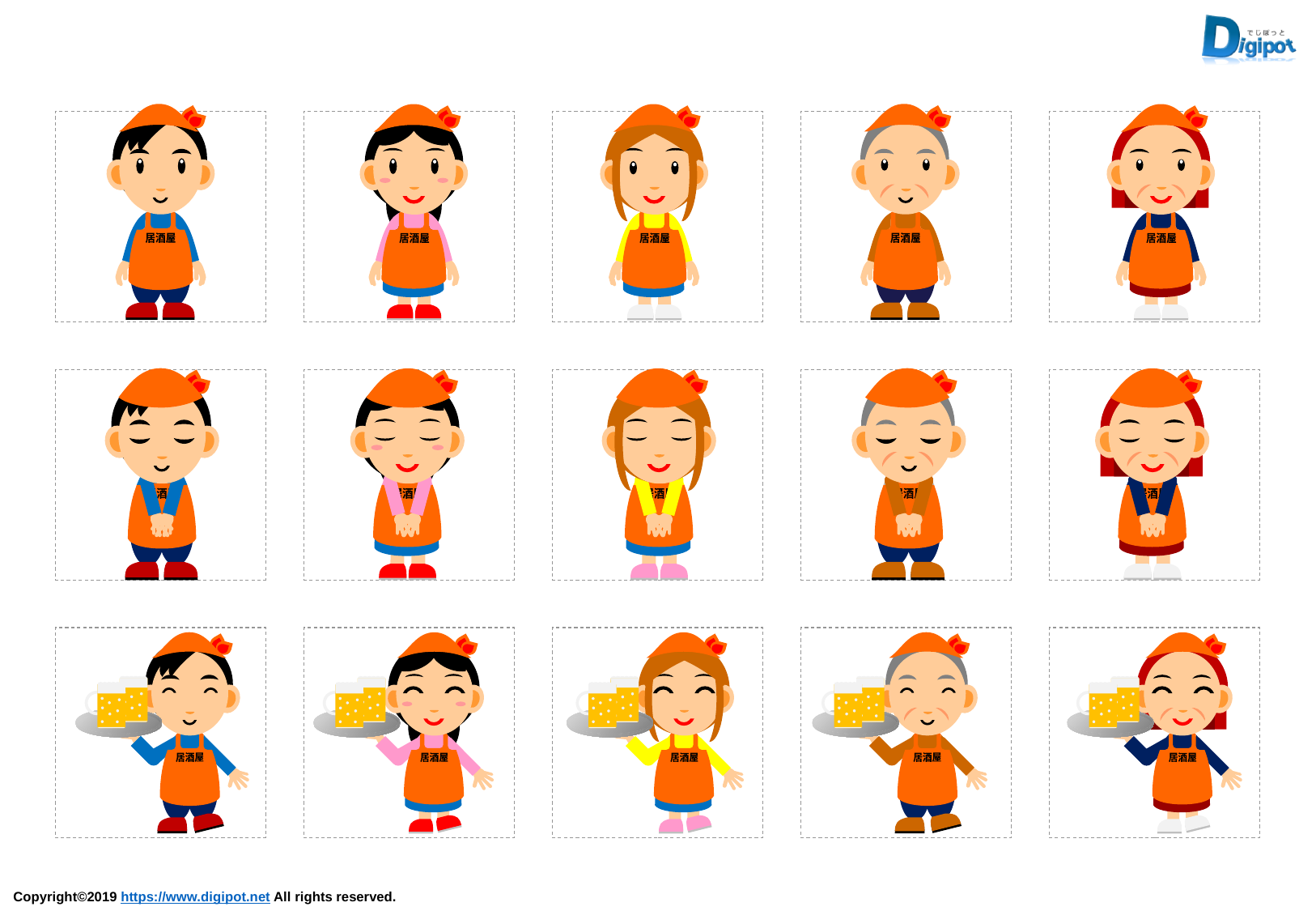

居酒屋

居酒屋

居酒屋

居酒屋

居酒屋

居酒屋

居酒屋

居酒屋

居酒屋

居酒屋

居酒屋

居酒屋

居酒屋

居酒屋

居酒屋